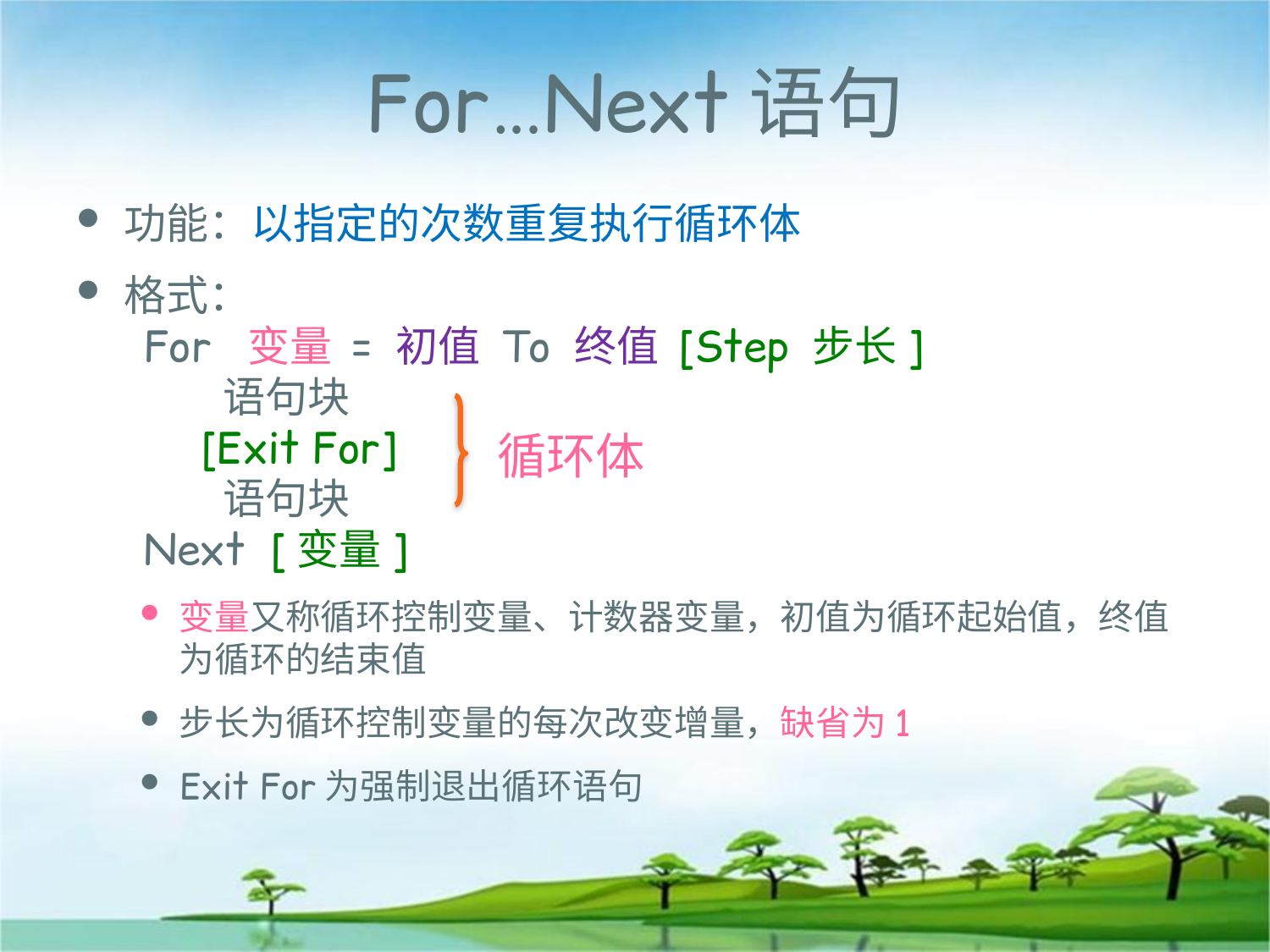

# For…Next语句
功能：以指定的次数重复执行循环体
格式：
 For  变量 = 初值 To 终值 [Step 步长]
       语句块
       [Exit For]
       语句块
 Next  [变量]
变量又称循环控制变量、计数器变量，初值为循环起始值，终值为循环的结束值
步长为循环控制变量的每次改变增量，缺省为1
Exit For为强制退出循环语句

循环体